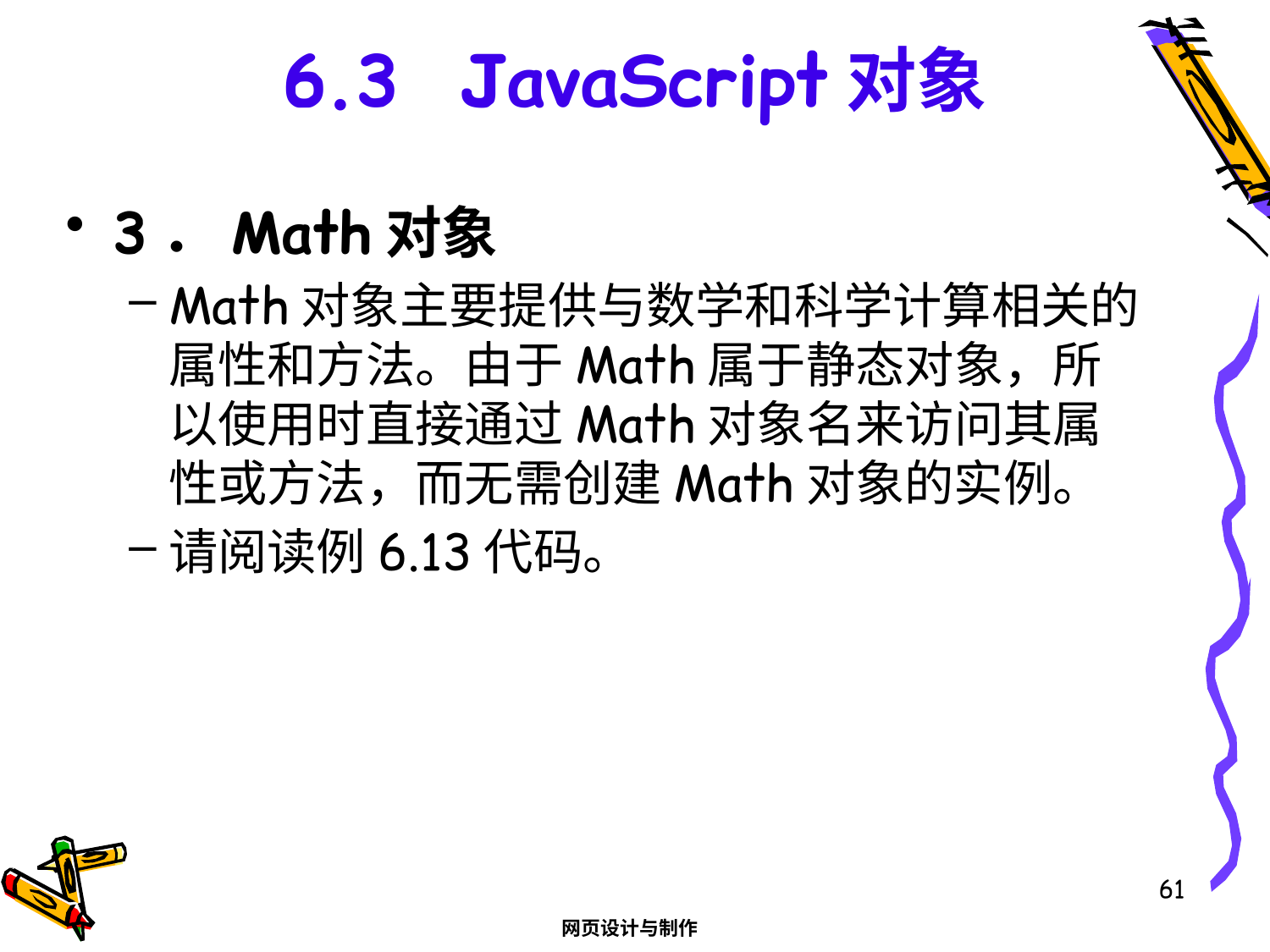

# 6.3  JavaScript对象
3．Math对象
Math对象主要提供与数学和科学计算相关的属性和方法。由于Math属于静态对象，所以使用时直接通过Math对象名来访问其属性或方法，而无需创建Math对象的实例。
请阅读例6.13代码。
61
网页设计与制作